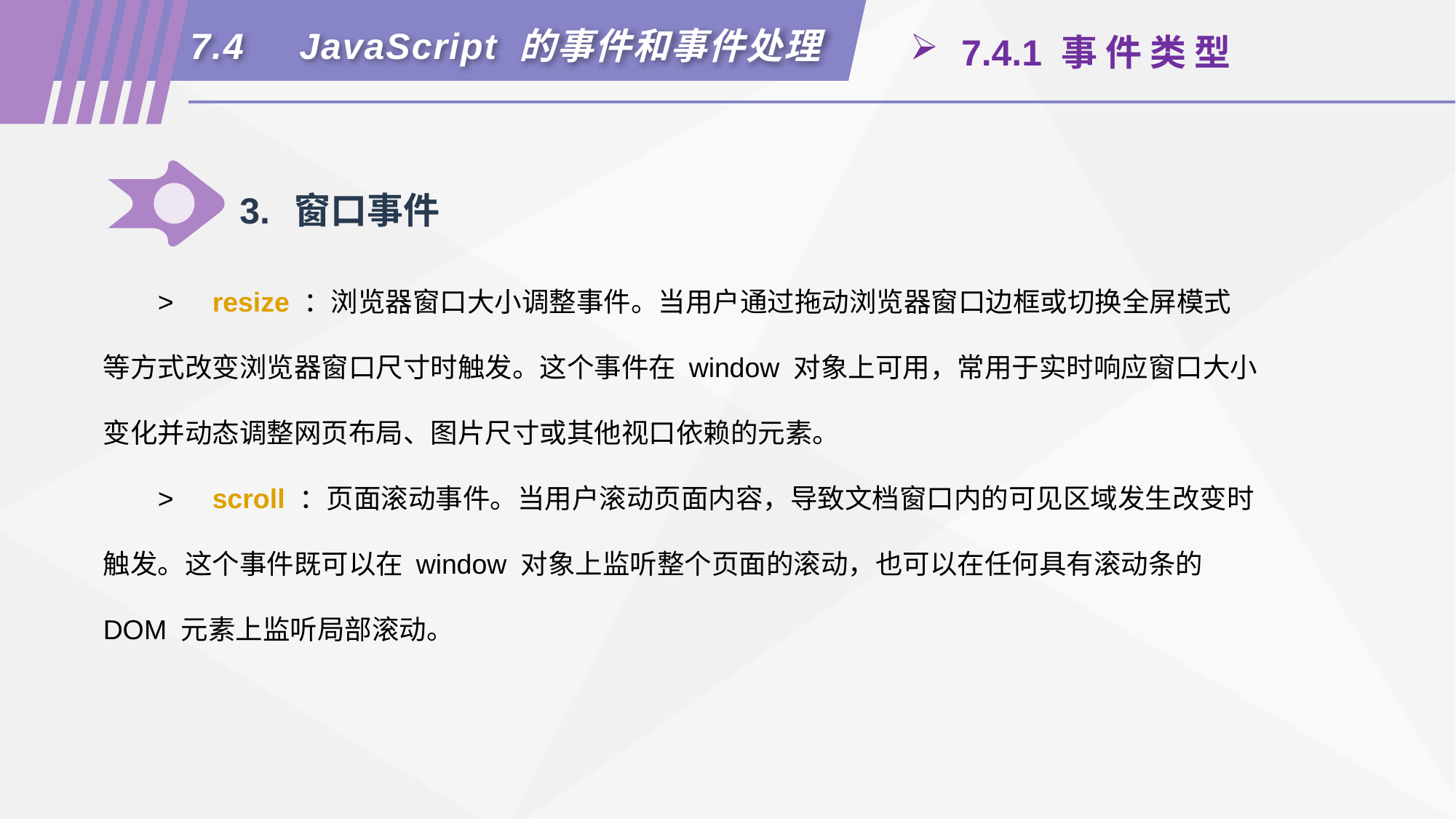

7.4	JavaScript 的事件和事件处理
 7.4.1 事 件 类 型

3.	窗口事件
>	resize ：浏览器窗口大小调整事件。当用户通过拖动浏览器窗口边框或切换全屏模式等方式改变浏览器窗口尺寸时触发。这个事件在 window 对象上可用，常用于实时响应窗口大小变化并动态调整网页布局、图片尺寸或其他视口依赖的元素。
>	scroll ：页面滚动事件。当用户滚动页面内容，导致文档窗口内的可见区域发生改变时触发。这个事件既可以在 window 对象上监听整个页面的滚动，也可以在任何具有滚动条的 DOM 元素上监听局部滚动。